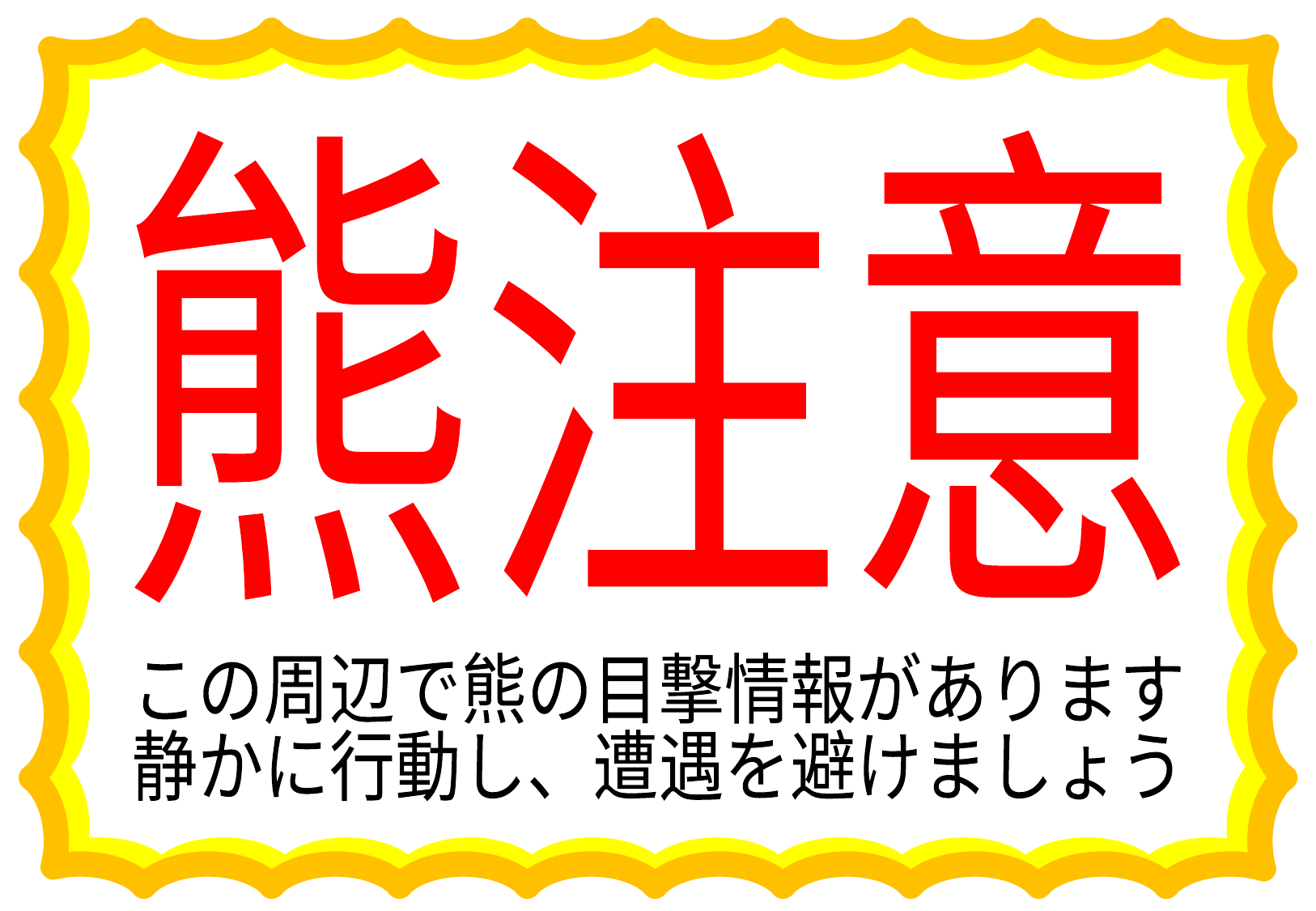

熊注意
この周辺で熊の目撃情報があります
静かに行動し、遭遇を避けましょう